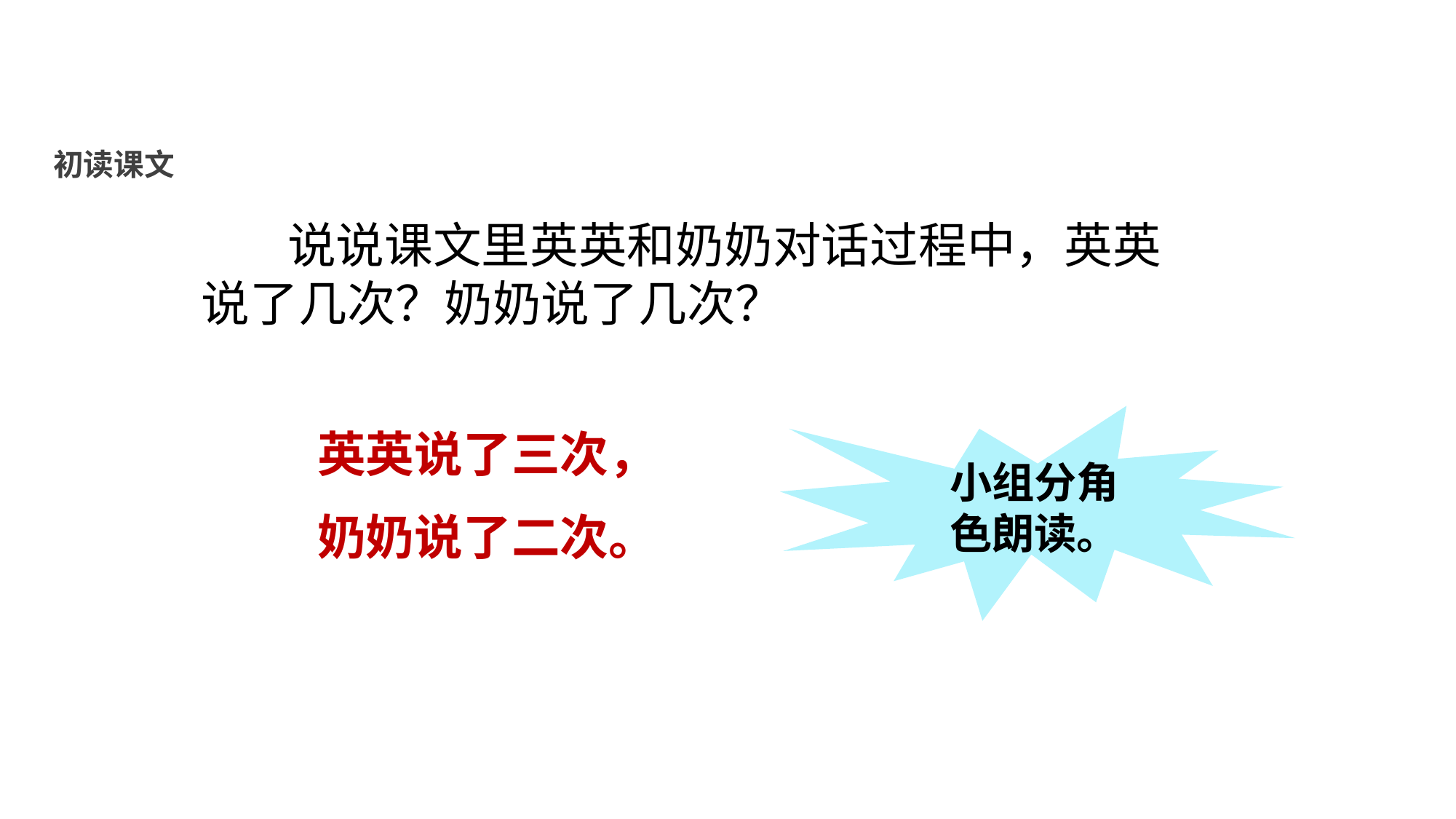

初读课文
        说说课文里英英和奶奶对话过程中，英英说了几次？奶奶说了几次？
小组分角
色朗读。
英英说了三次，
奶奶说了二次。